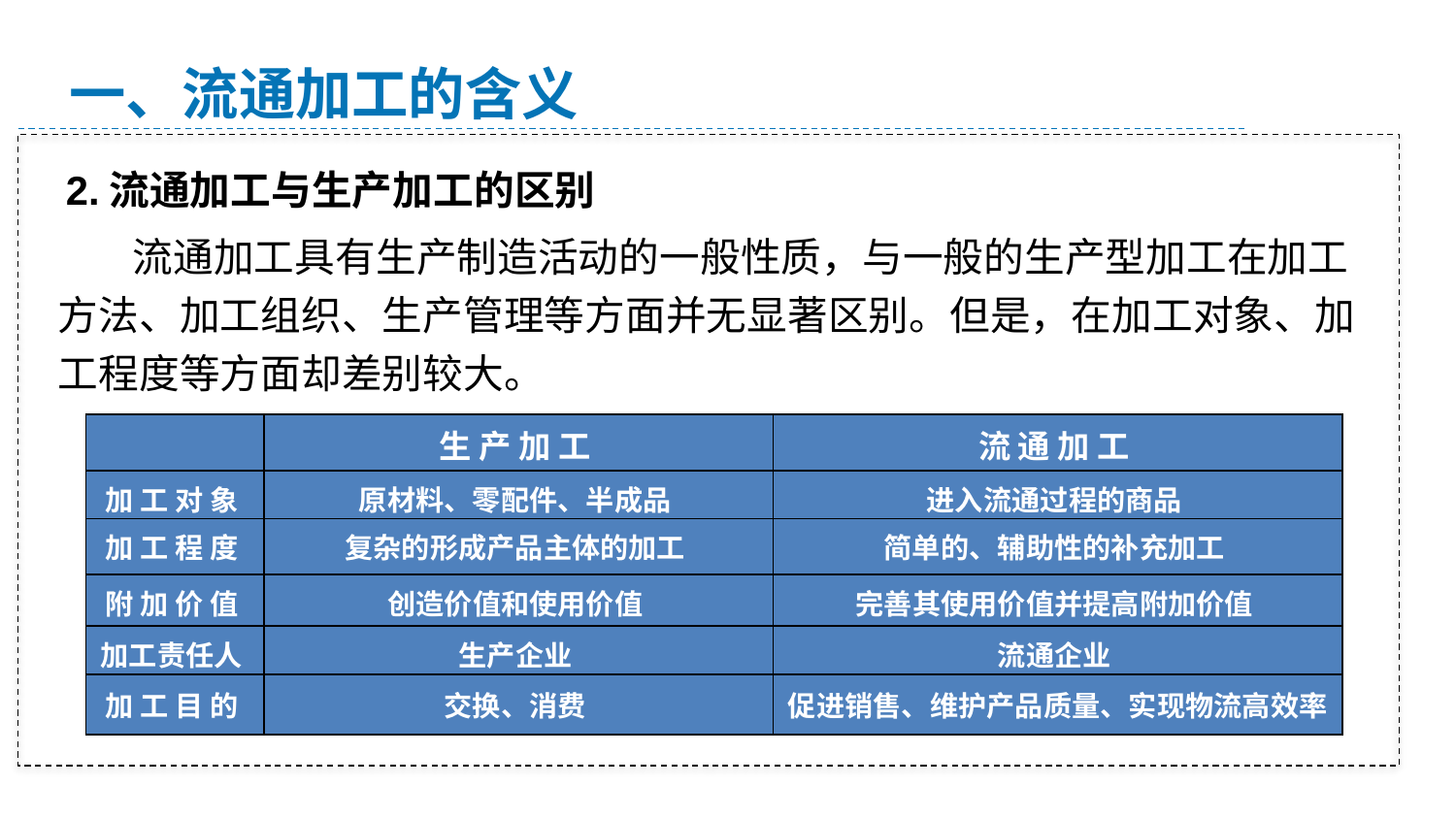

一、流通加工的含义

2.流通加工与生产加工的区别
        流通加工具有生产制造活动的一般性质，与一般的生产型加工在加工方法、加工组织、生产管理等方面并无显著区别。但是，在加工对象、加工程度等方面却差别较大。
|  | 生 产 加 工 | 流 通 加 工 |
| --- | --- | --- |
| 加 工 对 象 | 原材料、零配件、半成品 | 进入流通过程的商品 |
| 加 工 程 度 | 复杂的形成产品主体的加工 | 简单的、辅助性的补充加工 |
| 附 加 价 值 | 创造价值和使用价值 | 完善其使用价值并提高附加价值 |
| 加工责任人 | 生产企业 | 流通企业 |
| 加 工 目 的 | 交换、消费 | 促进销售、维护产品质量、实现物流高效率 |